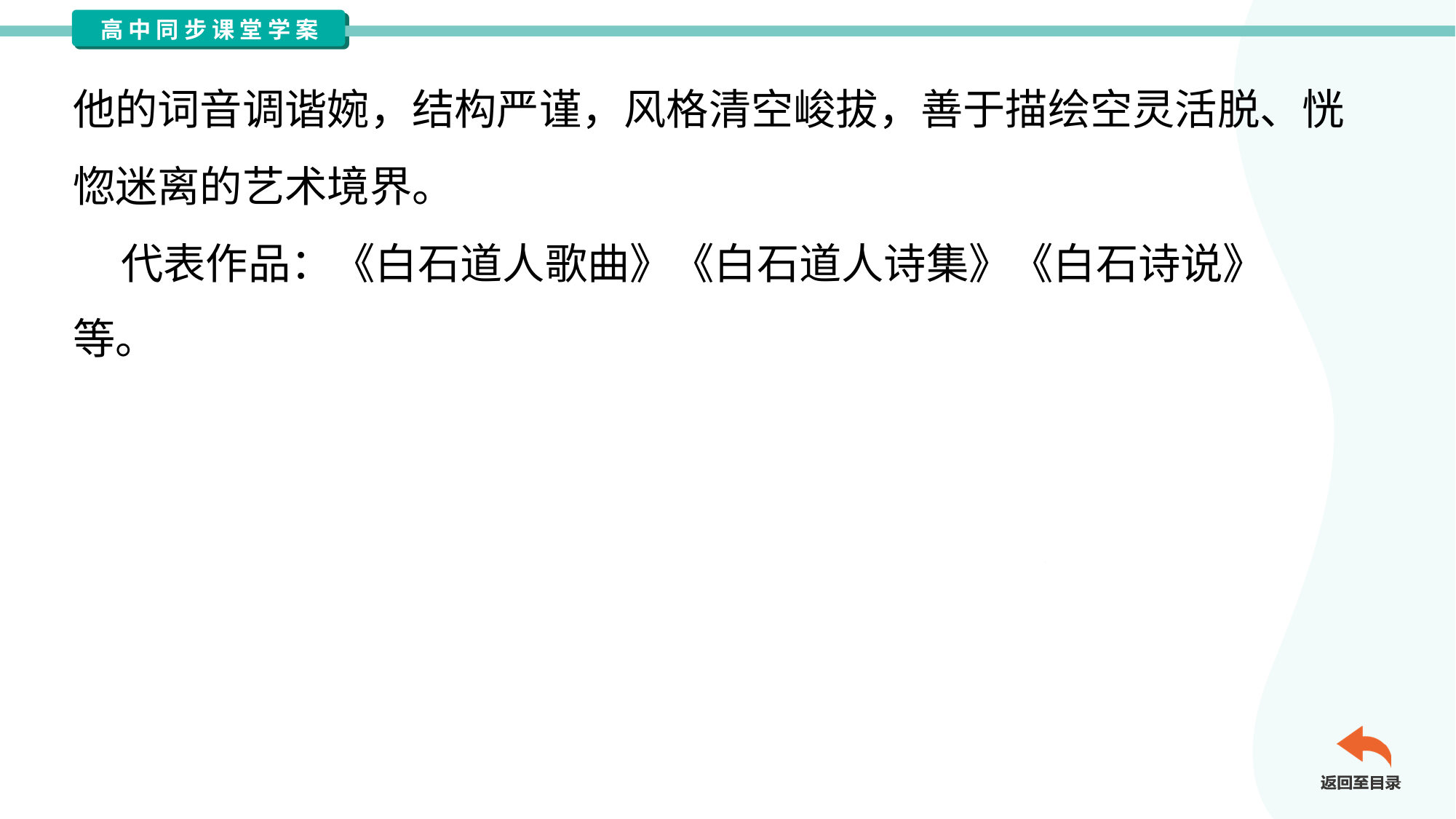

他的词音调谐婉，结构严谨，风格清空峻拔，善于描绘空灵活脱、恍
惚迷离的艺术境界。
    代表作品：《白石道人歌曲》《白石道人诗集》《白石诗说》
等。#1.3